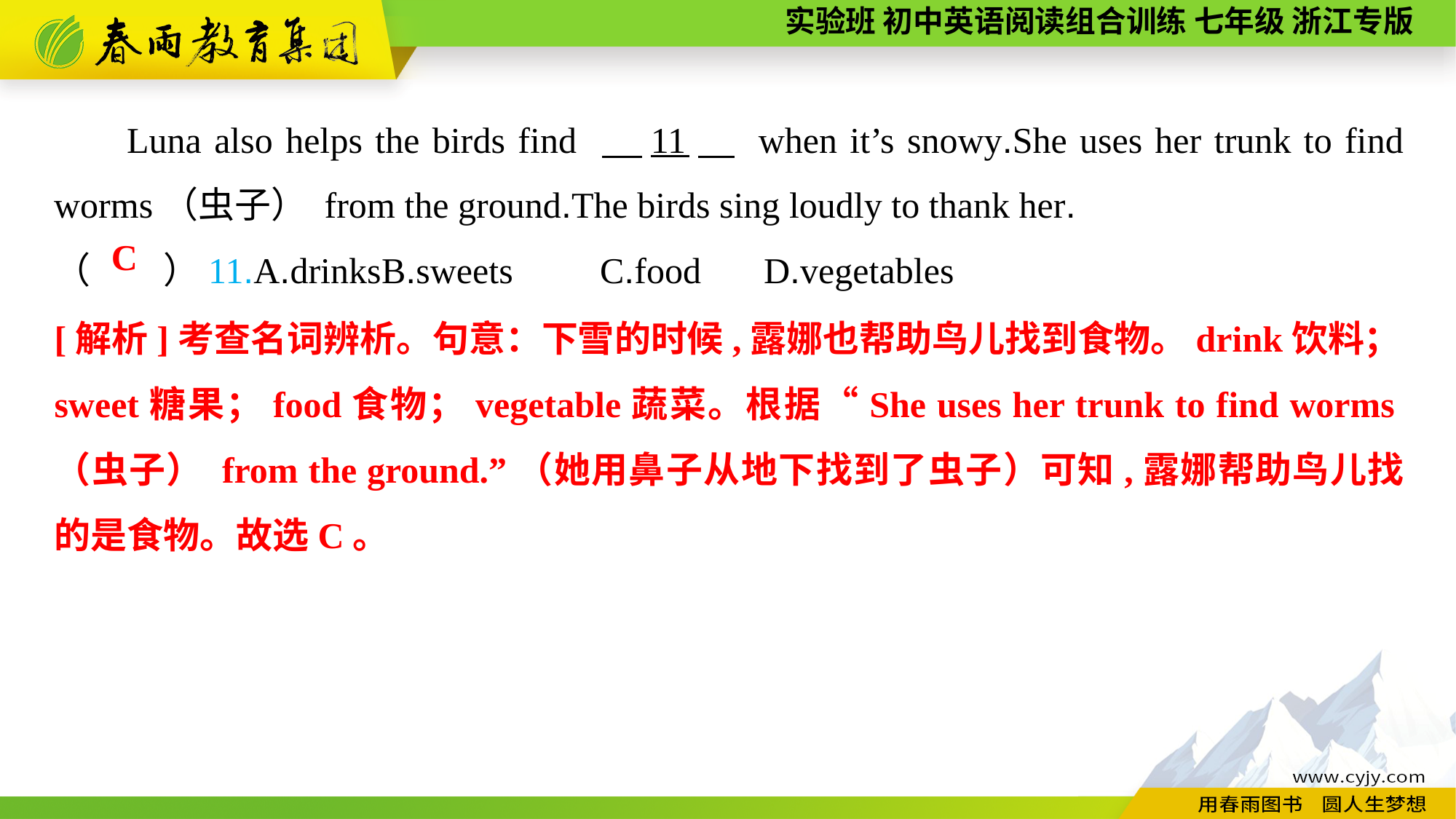

Luna also helps the birds find 　11　 when it’s snowy.She uses her trunk to find worms（虫子） from the ground.The birds sing loudly to thank her.
（　　）11.A.drinks	B.sweets	C.food	      D.vegetables
C
[解析]考查名词辨析。句意：下雪的时候,露娜也帮助鸟儿找到食物。drink饮料；sweet糖果；food食物；vegetable蔬菜。根据“She uses her trunk to find worms（虫子） from the ground.”（她用鼻子从地下找到了虫子）可知,露娜帮助鸟儿找的是食物。故选C。